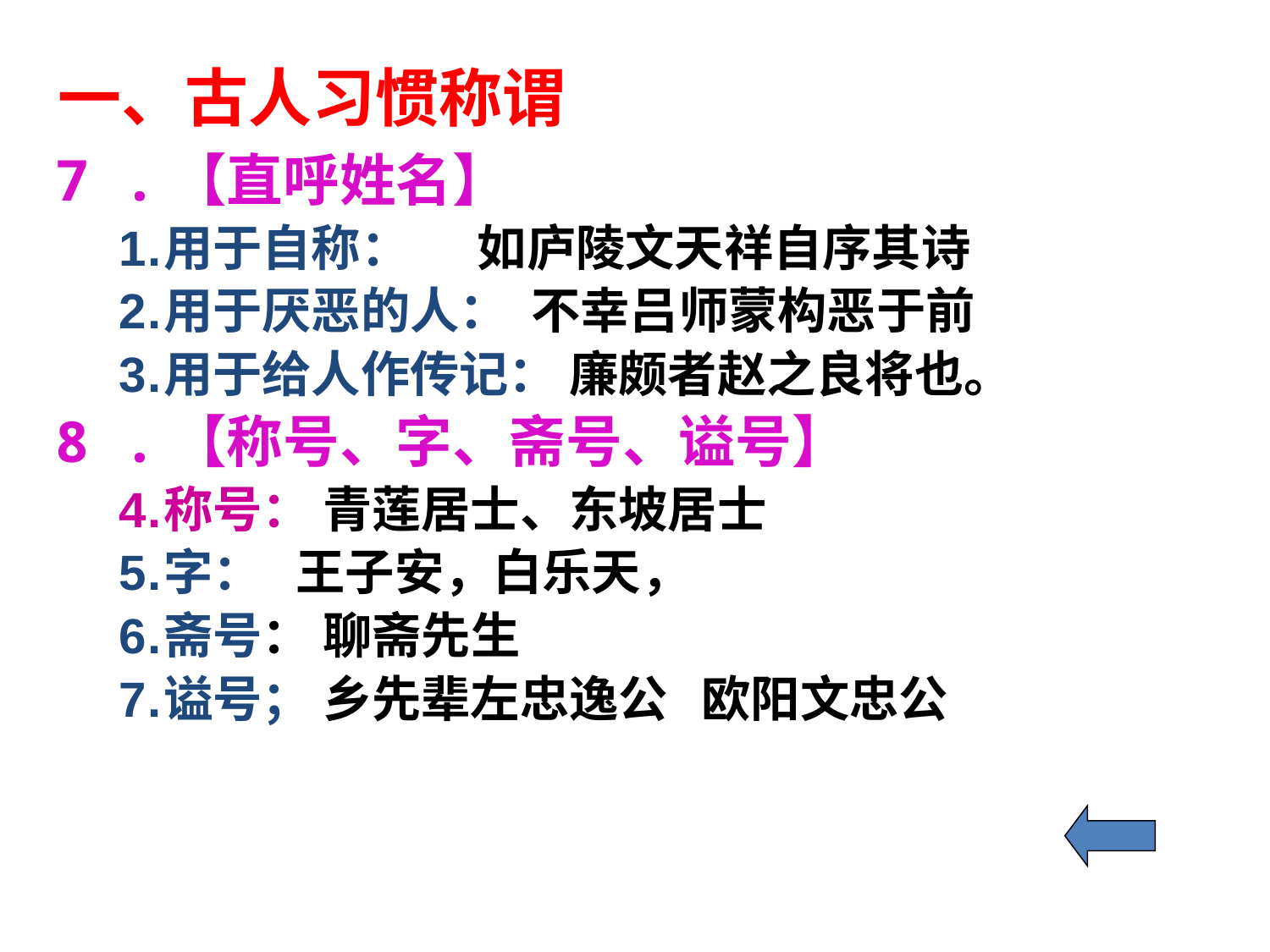

一、古人习惯称谓
7 .【直呼姓名】
用于自称：      如庐陵文天祥自序其诗
用于厌恶的人：  不幸吕师蒙构恶于前
用于给人作传记： 廉颇者赵之良将也。
8 .【称号、字、斋号、谥号】
称号： 青莲居士、东坡居士
字：   王子安，白乐天，
斋号： 聊斋先生
谥号； 乡先辈左忠逸公   欧阳文忠公